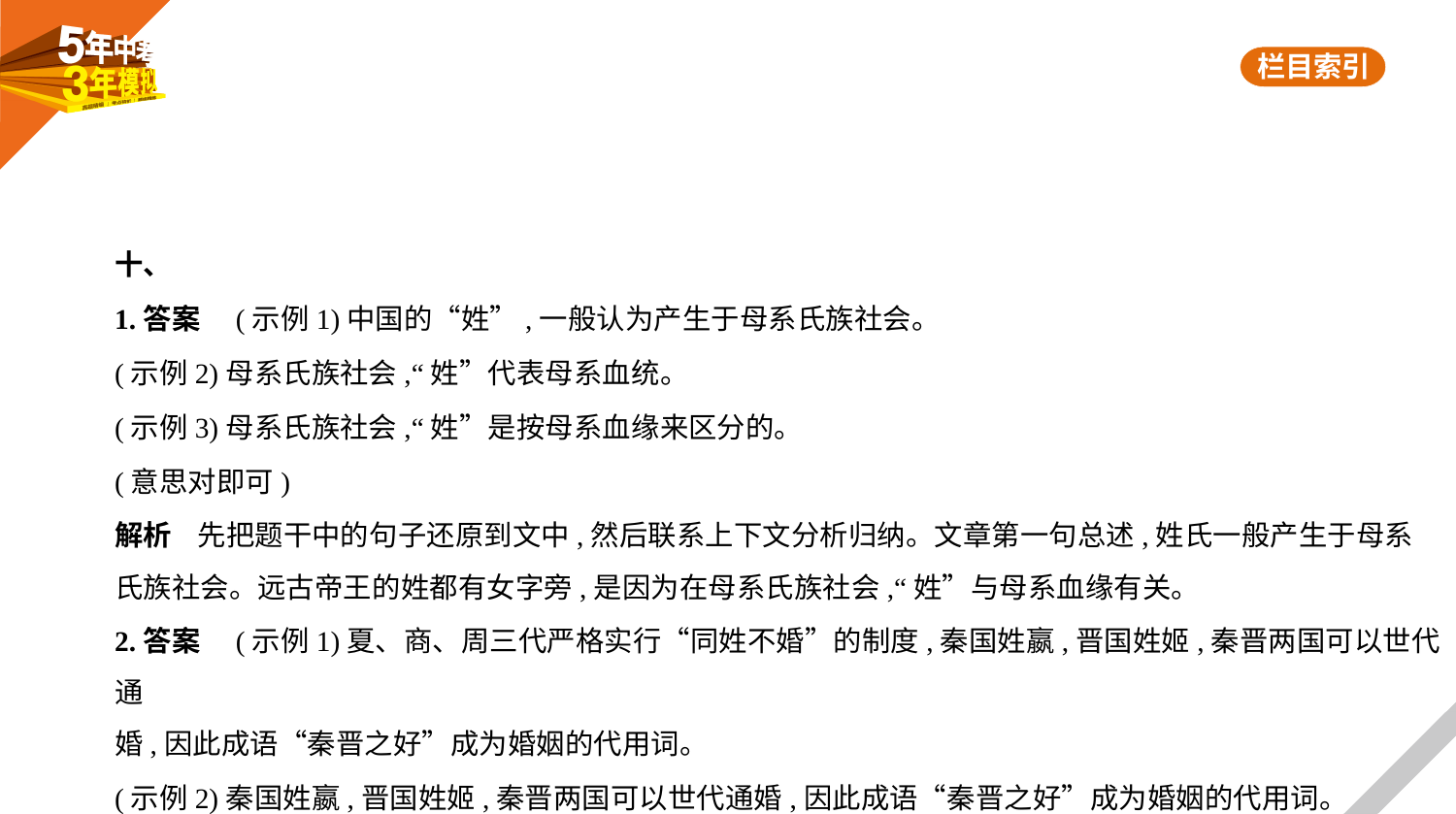

十、
1.答案　(示例1)中国的“姓”,一般认为产生于母系氏族社会。
(示例2)母系氏族社会,“姓”代表母系血统。
(示例3)母系氏族社会,“姓”是按母系血缘来区分的。
(意思对即可)
解析    先把题干中的句子还原到文中,然后联系上下文分析归纳。文章第一句总述,姓氏一般产生于母系
氏族社会。远古帝王的姓都有女字旁,是因为在母系氏族社会,“姓”与母系血缘有关。
2.答案　(示例1)夏、商、周三代严格实行“同姓不婚”的制度,秦国姓嬴,晋国姓姬,秦晋两国可以世代通
婚,因此成语“秦晋之好”成为婚姻的代用词。
(示例2)秦国姓嬴,晋国姓姬,秦晋两国可以世代通婚,因此成语“秦晋之好”成为婚姻的代用词。